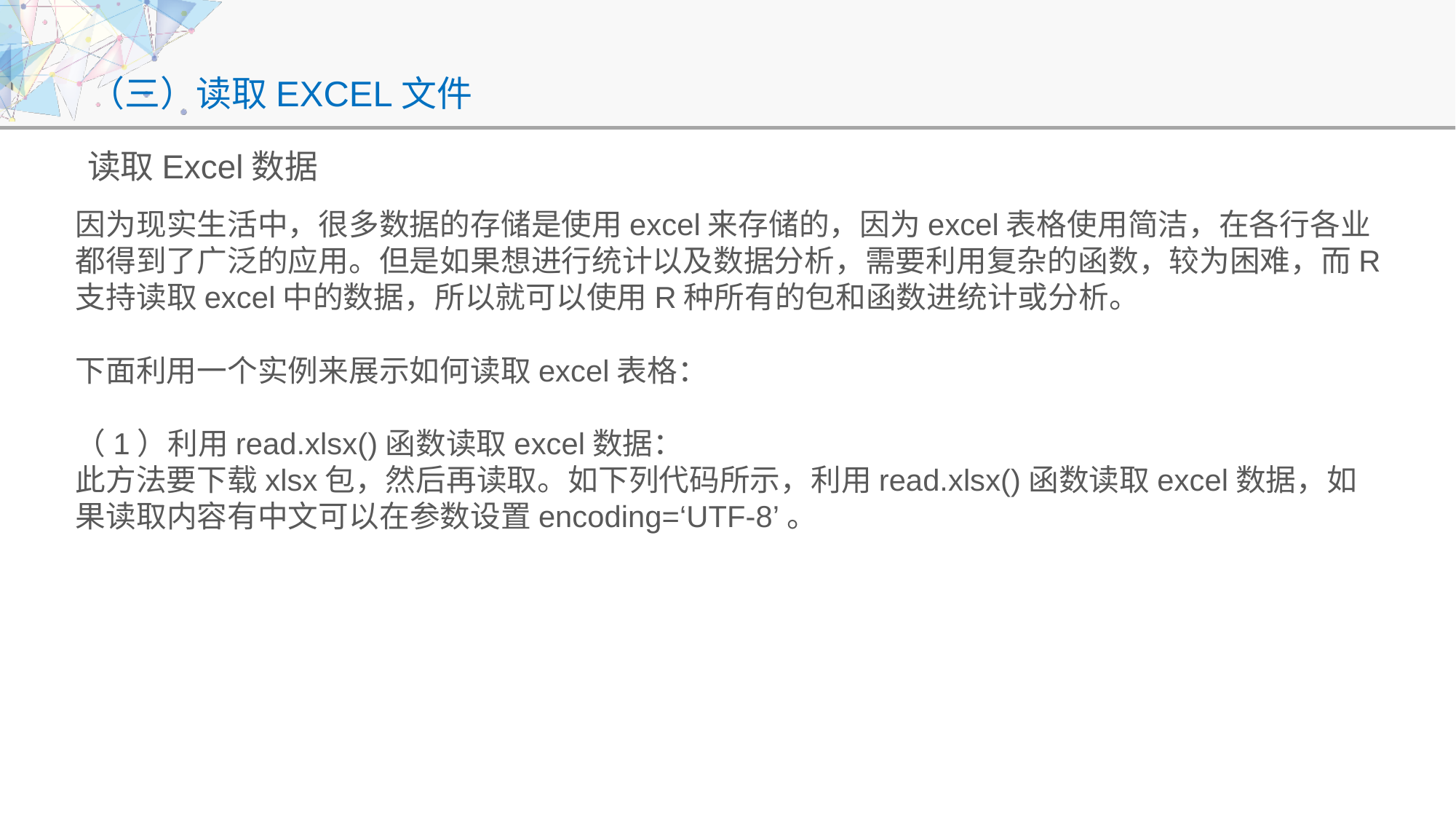

# （三）读取EXCEL文件
读取Excel数据
因为现实生活中，很多数据的存储是使用excel来存储的，因为excel表格使用简洁，在各行各业都得到了广泛的应用。但是如果想进行统计以及数据分析，需要利用复杂的函数，较为困难，而R支持读取excel中的数据，所以就可以使用R种所有的包和函数进统计或分析。

下面利用一个实例来展示如何读取excel表格：

（1）利用read.xlsx()函数读取excel数据：
此方法要下载xlsx包，然后再读取。如下列代码所示，利用read.xlsx()函数读取excel数据，如果读取内容有中文可以在参数设置encoding=‘UTF-8’。